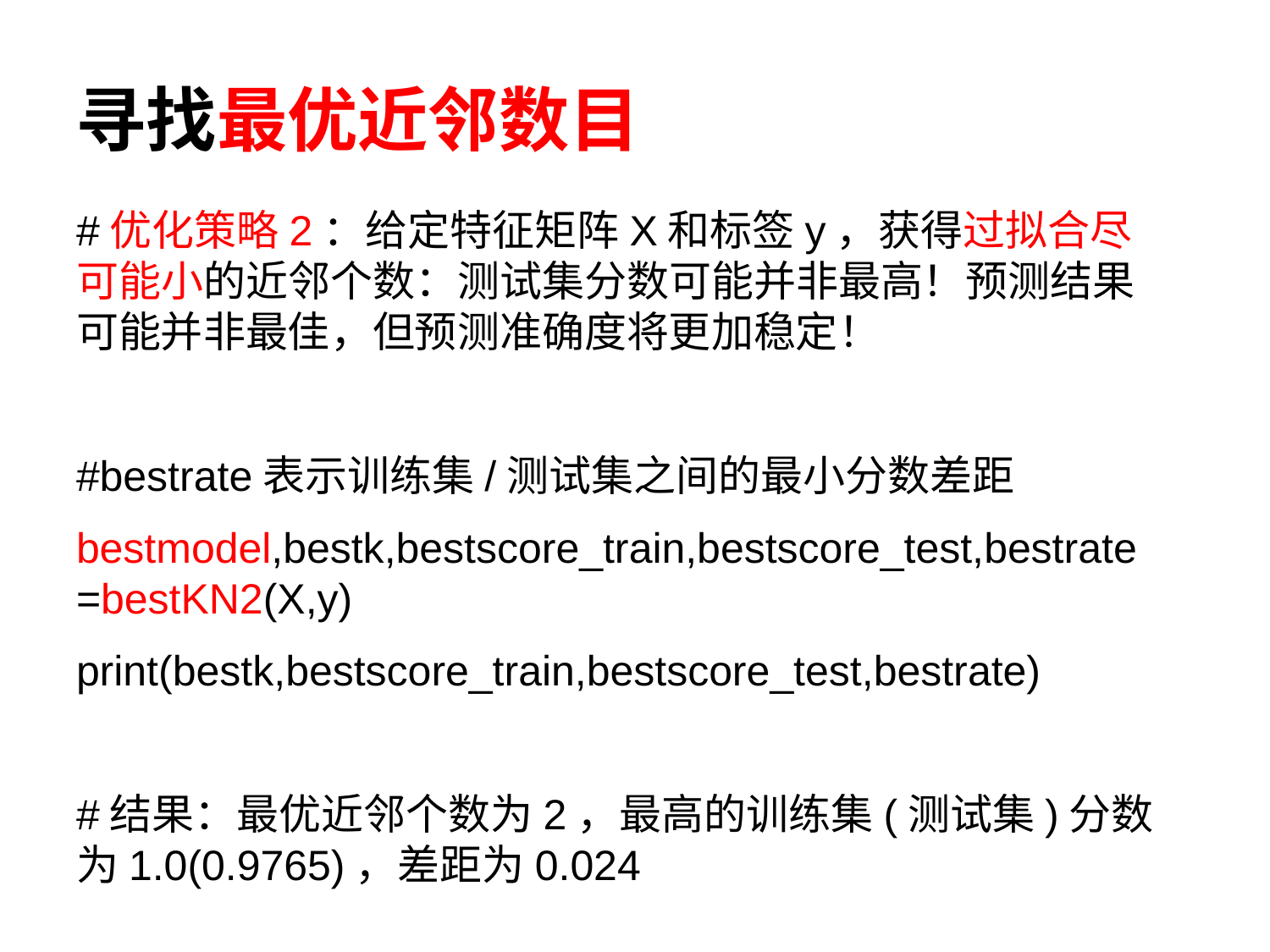

# 寻找最优近邻数目
#优化策略2：给定特征矩阵X和标签y，获得过拟合尽可能小的近邻个数：测试集分数可能并非最高！预测结果可能并非最佳，但预测准确度将更加稳定！

#bestrate表示训练集/测试集之间的最小分数差距
bestmodel,bestk,bestscore_train,bestscore_test,bestrate=bestKN2(X,y)
print(bestk,bestscore_train,bestscore_test,bestrate)

#结果：最优近邻个数为2，最高的训练集(测试集)分数为1.0(0.9765)，差距为0.024